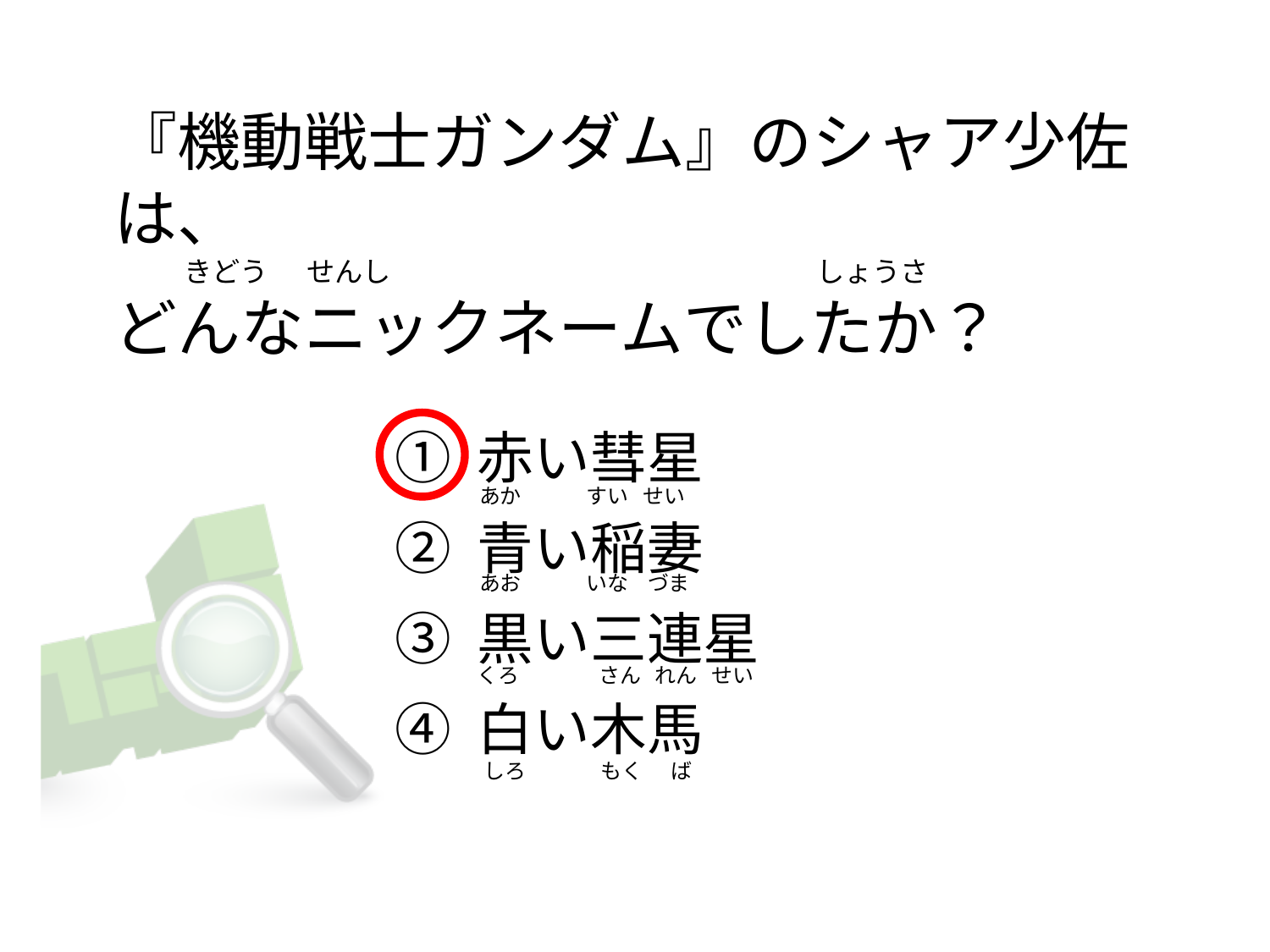

# 『機動戦士ガンダム』のシャア少佐は、            きどう      せんし                                                                   しょうさ どんなニックネームでしたか？

① 赤い彗星
② 青い稲妻
③ 黒い三連星
④ 白い木馬
あか              すい   せい
あお              いな    づま
くろ                 さん   れん   せい
 しろ                もく      ば